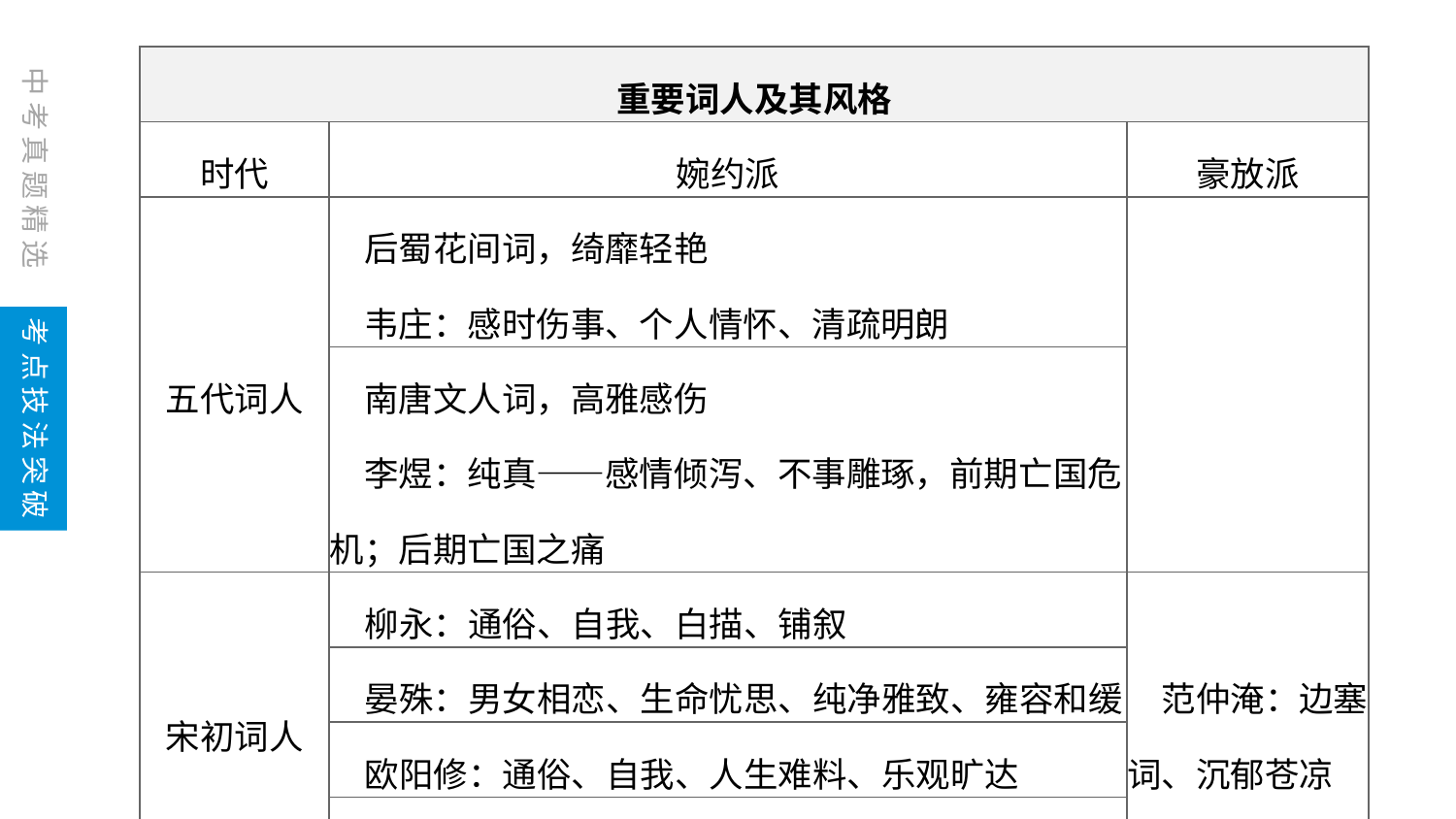

| 重要词人及其风格 |  |  |
| --- | --- | --- |
| 时代 | 婉约派 | 豪放派 |
| 五代词人 | 后蜀花间词，绮靡轻艳 　韦庄：感时伤事、个人情怀、清疏明朗 |  |
|  | 南唐文人词，高雅感伤 　李煜：纯真——感情倾泻、不事雕琢，前期亡国危机；后期亡国之痛 |  |
| 宋初词人 | 柳永：通俗、自我、白描、铺叙 | 范仲淹：边塞词、沉郁苍凉 |
|  | 晏殊：男女相恋、生命忧思、纯净雅致、雍容和缓 |  |
|  | 欧阳修：通俗、自我、人生难料、乐观旷达 |  |
|  | 王安石：抒发自我、反思社会 |  |